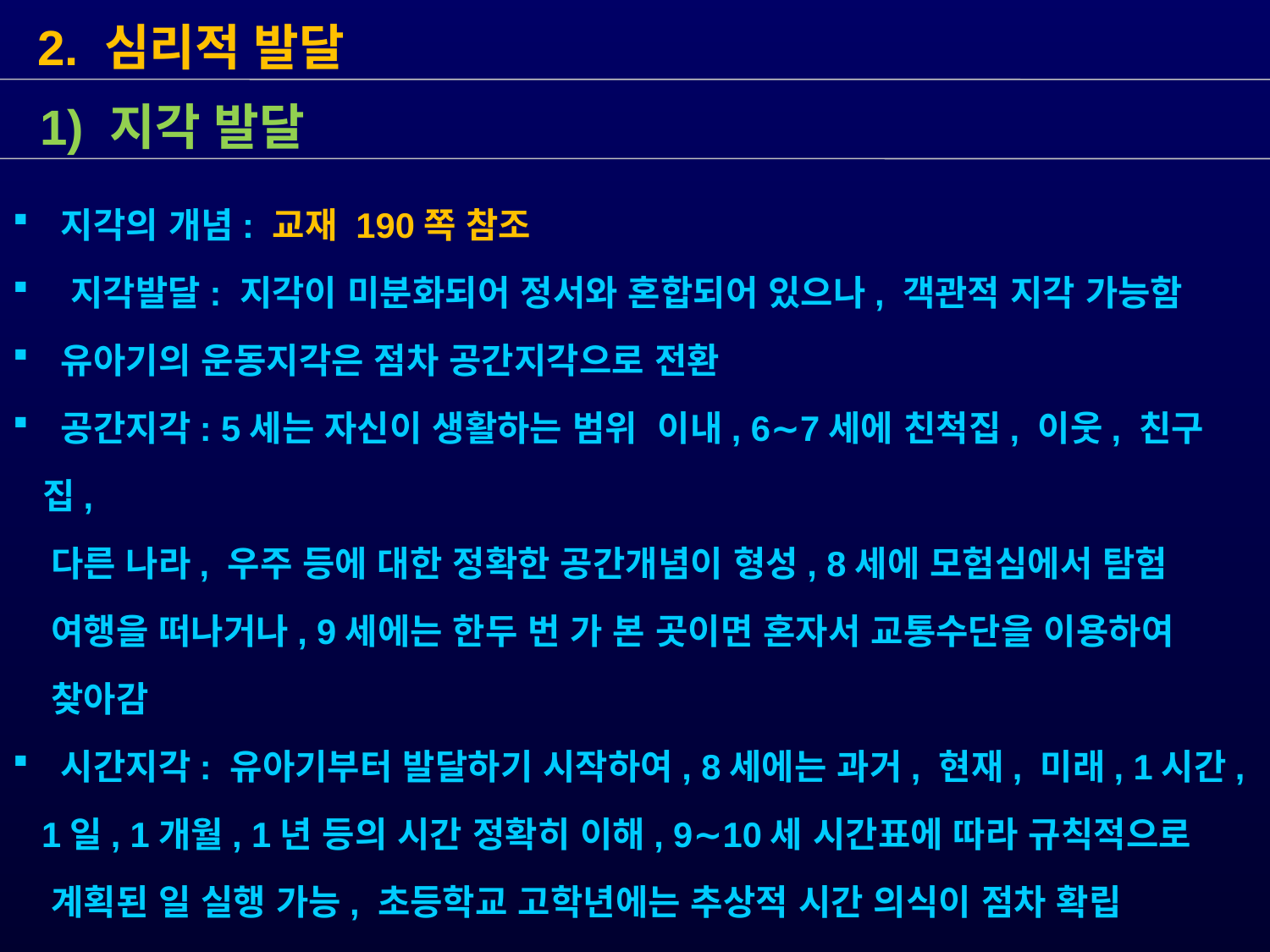

2. 심리적 발달

 지각의 개념: 교재 190쪽 참조
  지각발달: 지각이 미분화되어 정서와 혼합되어 있으나, 객관적 지각 가능함
 유아기의 운동지각은 점차 공간지각으로 전환
 공간지각: 5세는 자신이 생활하는 범위  이내, 6∼7세에 친척집, 이웃, 친구 집,
   다른 나라, 우주 등에 대한 정확한 공간개념이 형성, 8세에 모험심에서 탐험
   여행을 떠나거나, 9세에는 한두 번 가 본 곳이면 혼자서 교통수단을 이용하여
   찾아감
 시간지각: 유아기부터 발달하기 시작하여, 8세에는 과거, 현재, 미래, 1시간,
   1일, 1개월, 1년 등의 시간 정확히 이해, 9∼10세 시간표에 따라 규칙적으로
   계획된 일 실행 가능, 초등학교 고학년에는 추상적 시간 의식이 점차 확립
   되고 졸업 시에는 성인과 유사한 수준의 시간 의식
  1) 지각 발달